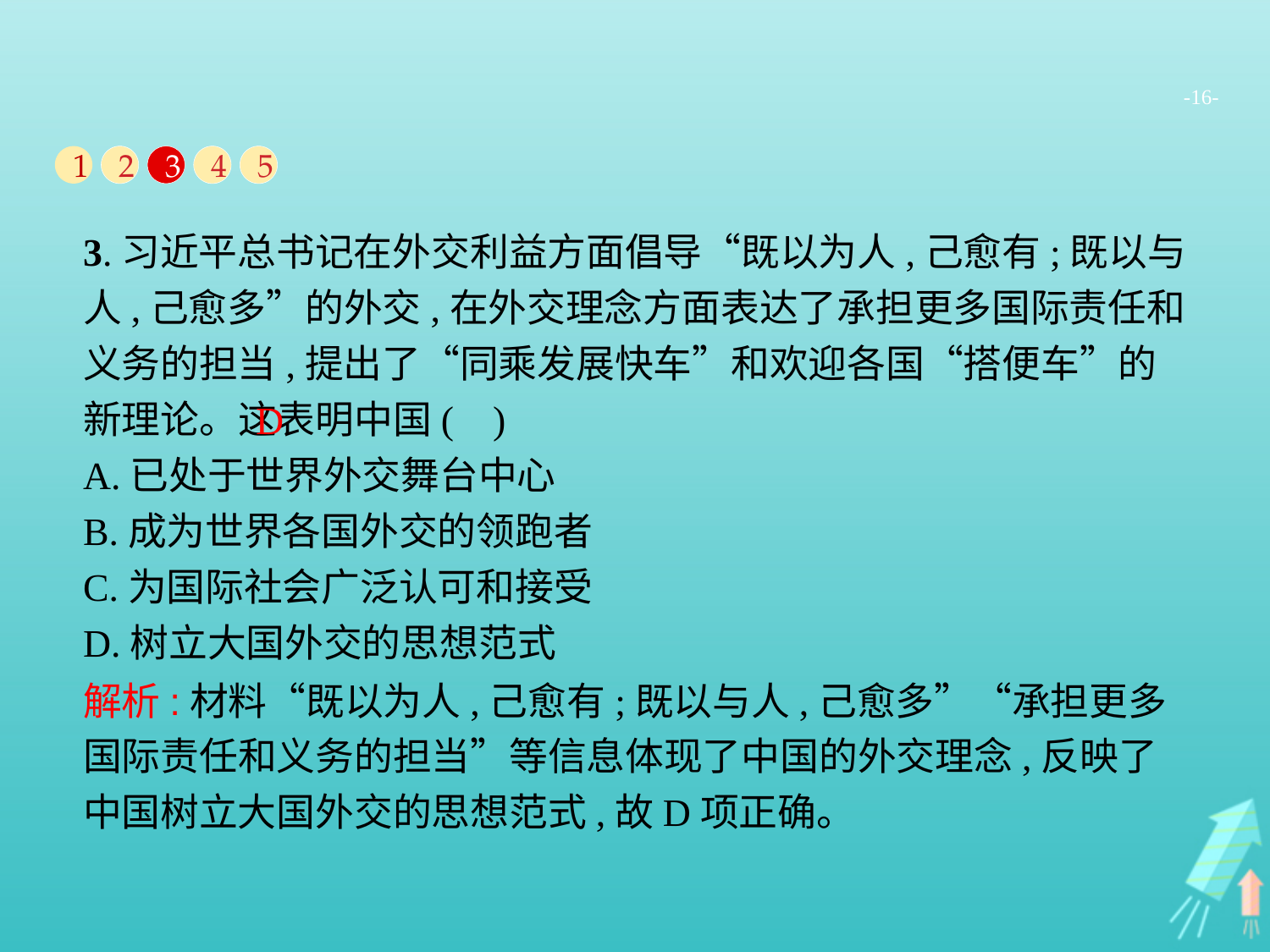

-16-
1
2
3
4
5
3.习近平总书记在外交利益方面倡导“既以为人,己愈有;既以与人,己愈多”的外交,在外交理念方面表达了承担更多国际责任和义务的担当,提出了“同乘发展快车”和欢迎各国“搭便车”的新理论。这表明中国(    )
A.已处于世界外交舞台中心
B.成为世界各国外交的领跑者
C.为国际社会广泛认可和接受
D.树立大国外交的思想范式
D
解析:材料“既以为人,己愈有;既以与人,己愈多”“承担更多国际责任和义务的担当”等信息体现了中国的外交理念,反映了中国树立大国外交的思想范式,故D项正确。